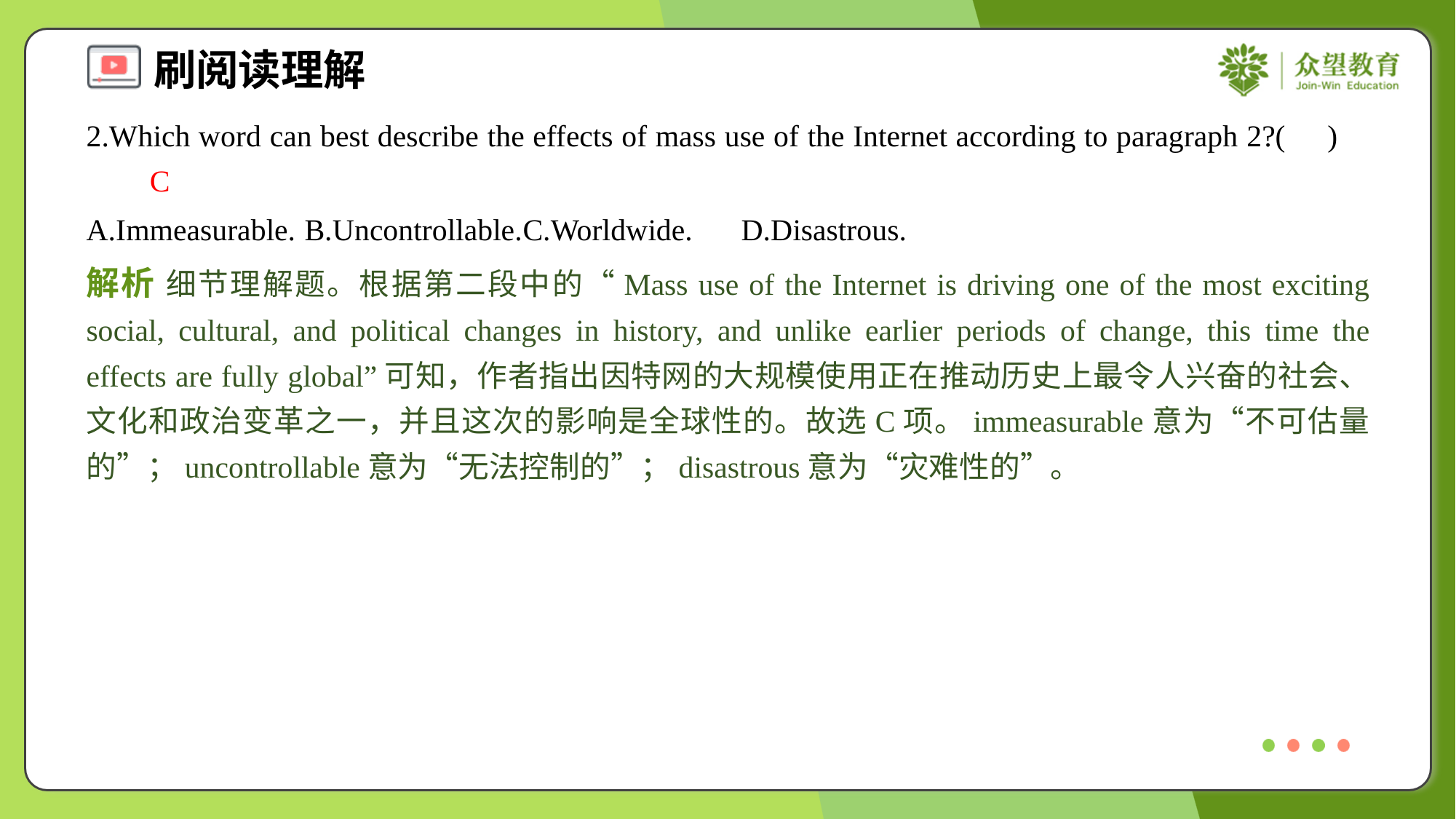

2.Which word can best describe the effects of mass use of the Internet according to paragraph 2?(     )
C
A.Immeasurable.	B.Uncontrollable.	C.Worldwide.	D.Disastrous.
解析 细节理解题。根据第二段中的“Mass use of the Internet is driving one of the most exciting social, cultural, and political changes in history, and unlike earlier periods of change, this time the effects are fully global”可知，作者指出因特网的大规模使用正在推动历史上最令人兴奋的社会、文化和政治变革之一，并且这次的影响是全球性的。故选C项。immeasurable意为“不可估量的”；uncontrollable意为“无法控制的”；disastrous意为“灾难性的”。